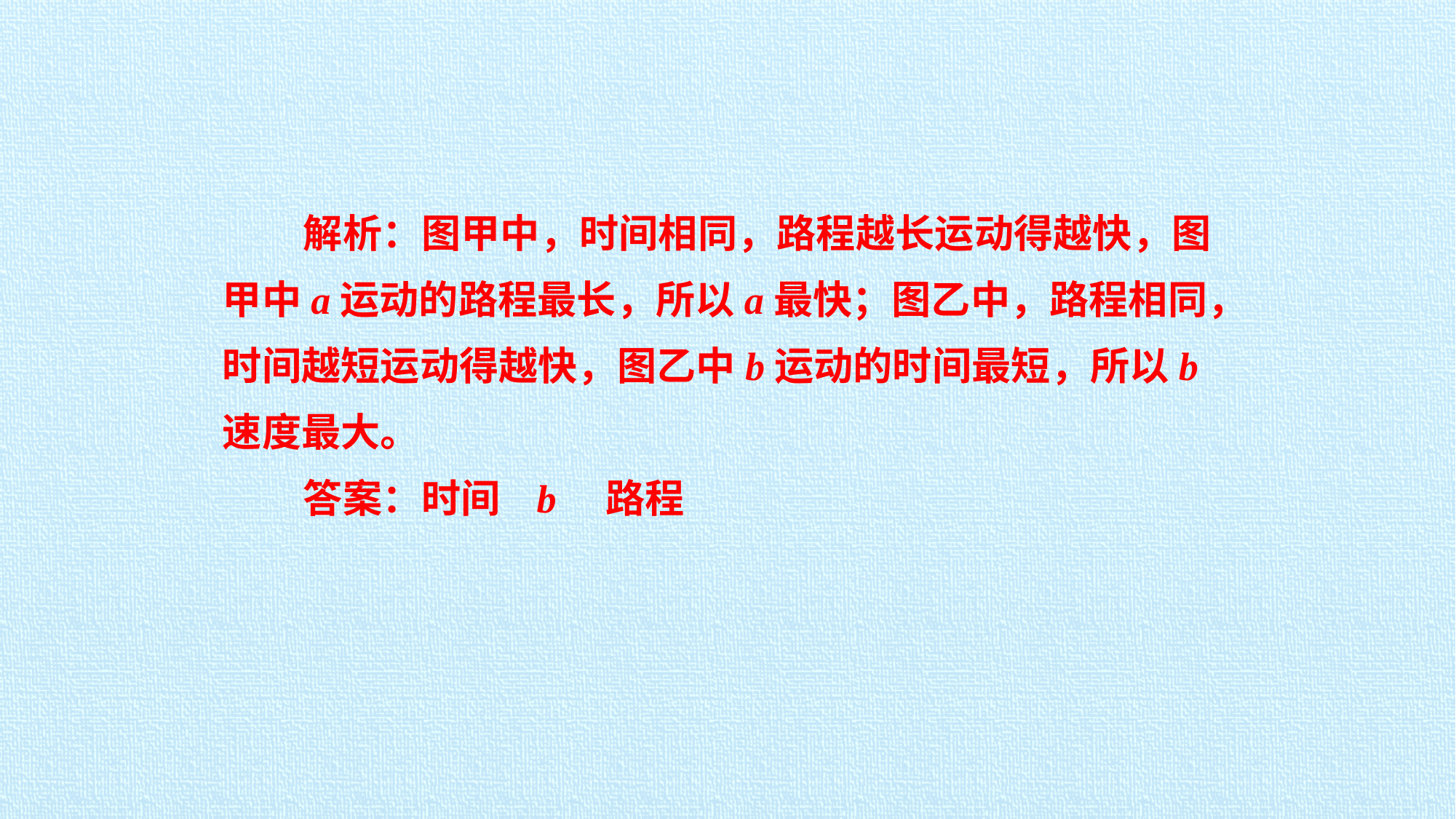

解析：图甲中，时间相同，路程越长运动得越快，图甲中a运动的路程最长，所以a最快；图乙中，路程相同，时间越短运动得越快，图乙中b运动的时间最短，所以b速度最大。
        答案：时间   b    路程